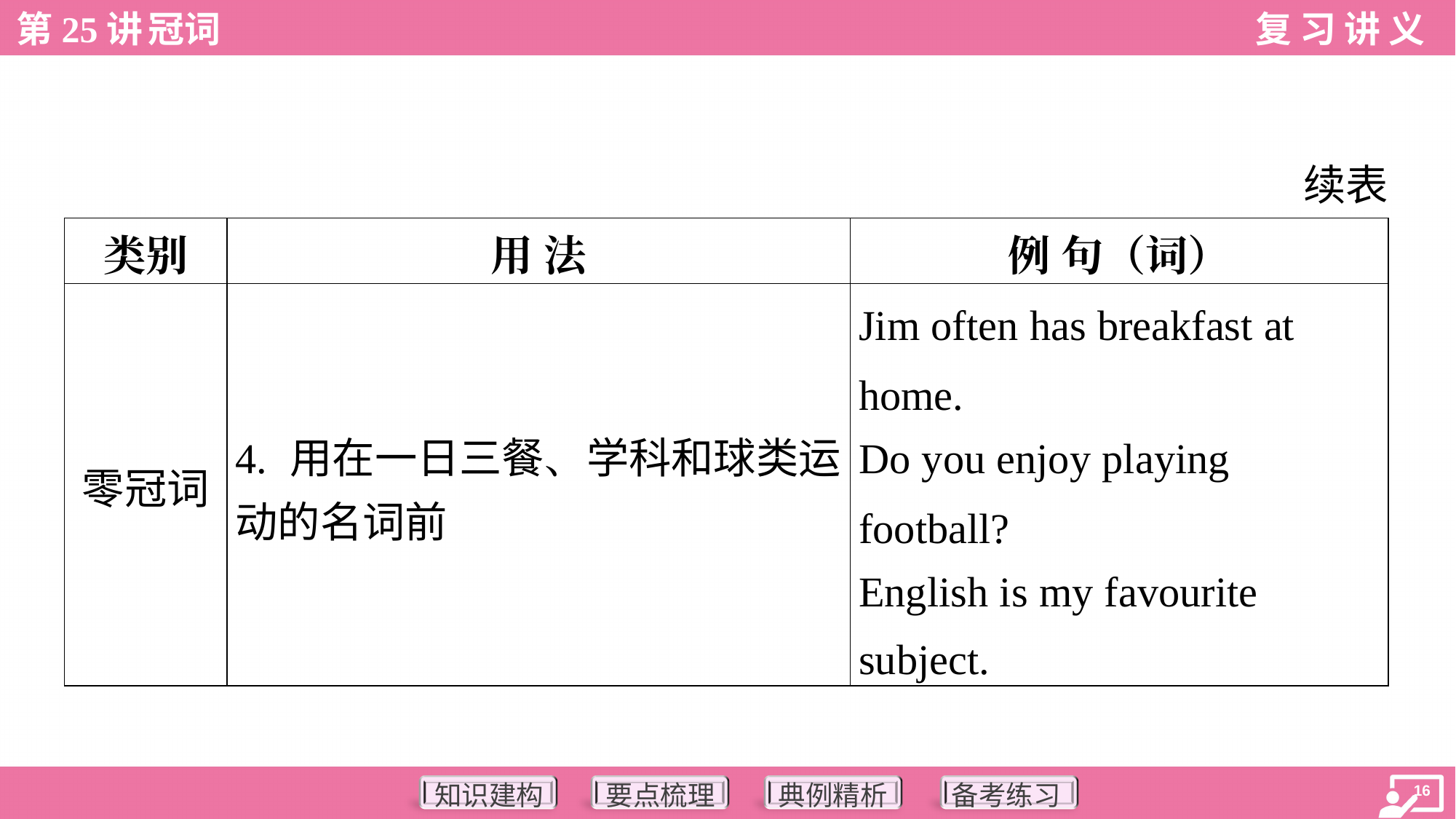

续表
| 类别 | 用 法 | 例 句（词） |
| --- | --- | --- |
| 零冠词 | 4. 用在一日三餐、学科和球类运 动的名词前 | Jim often has breakfast at home. Do you enjoy playing football? English is my favourite subject. |